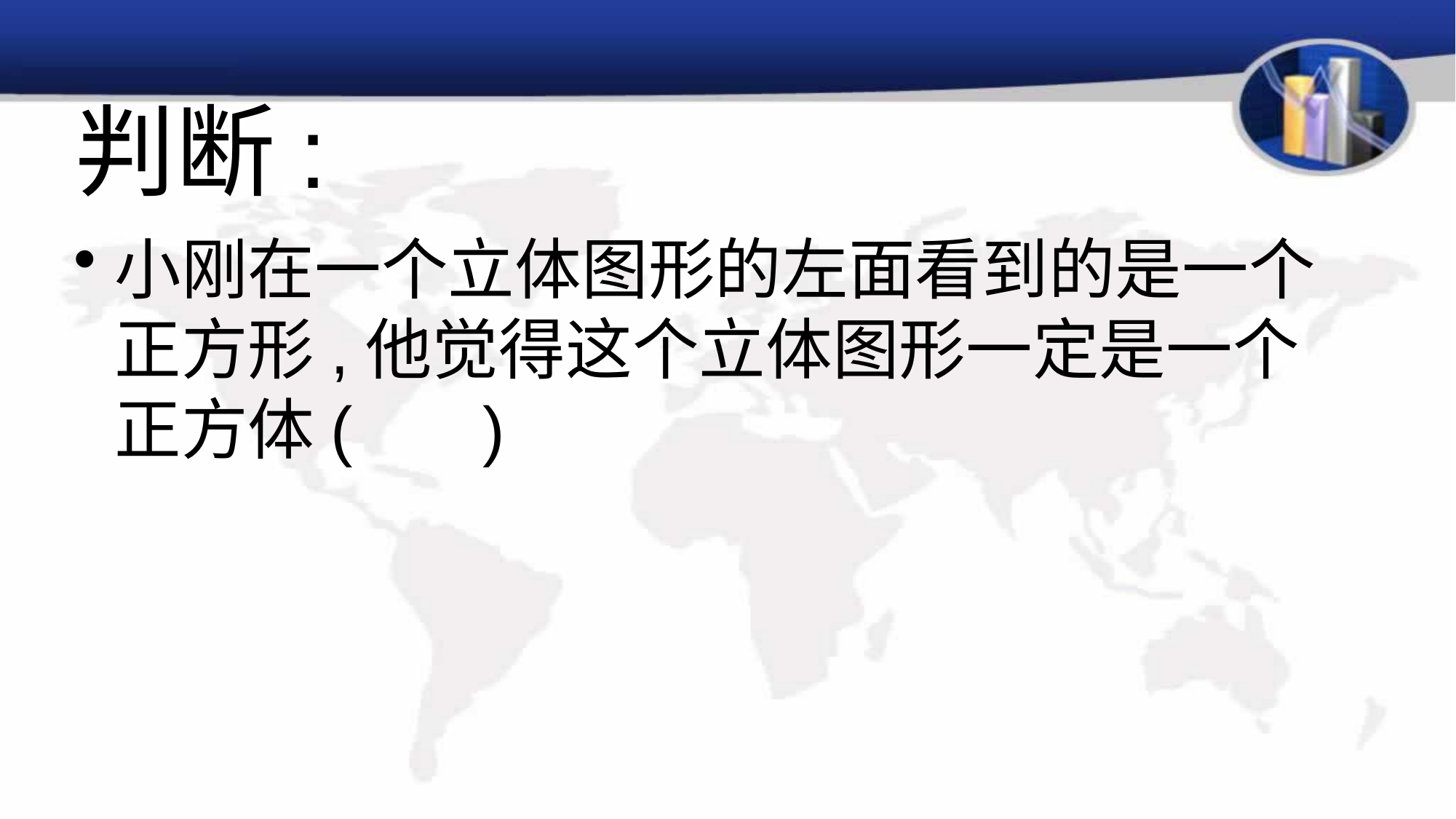

# 判断:
小刚在一个立体图形的左面看到的是一个正方形,他觉得这个立体图形一定是一个正方体(       )